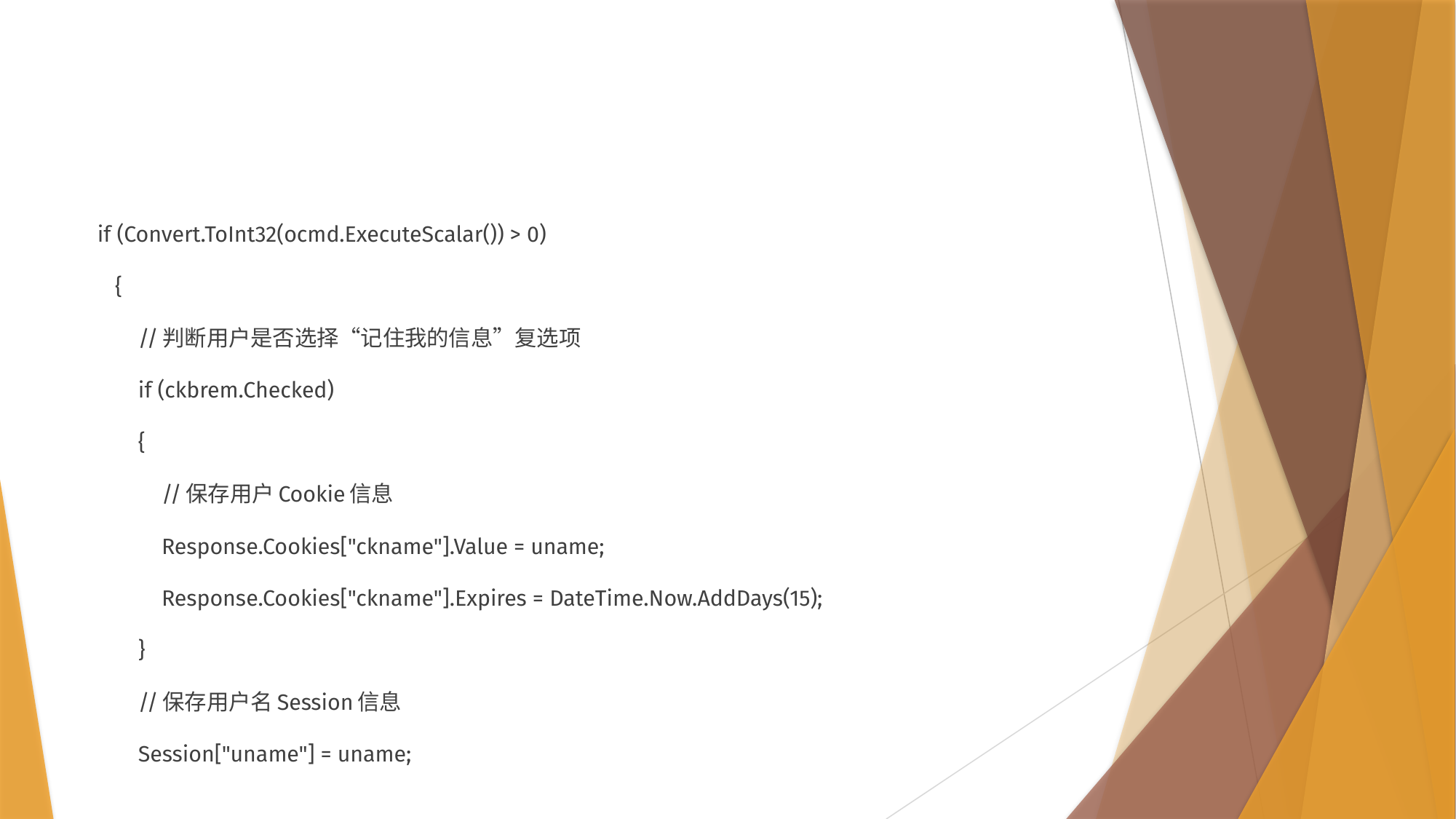

#
 if (Convert.ToInt32(ocmd.ExecuteScalar()) > 0)
    {
        //判断用户是否选择“记住我的信息”复选项
        if (ckbrem.Checked)
        {
            //保存用户Cookie信息
            Response.Cookies["ckname"].Value = uname;
            Response.Cookies["ckname"].Expires = DateTime.Now.AddDays(15);
        }
        //保存用户名Session信息
        Session["uname"] = uname;